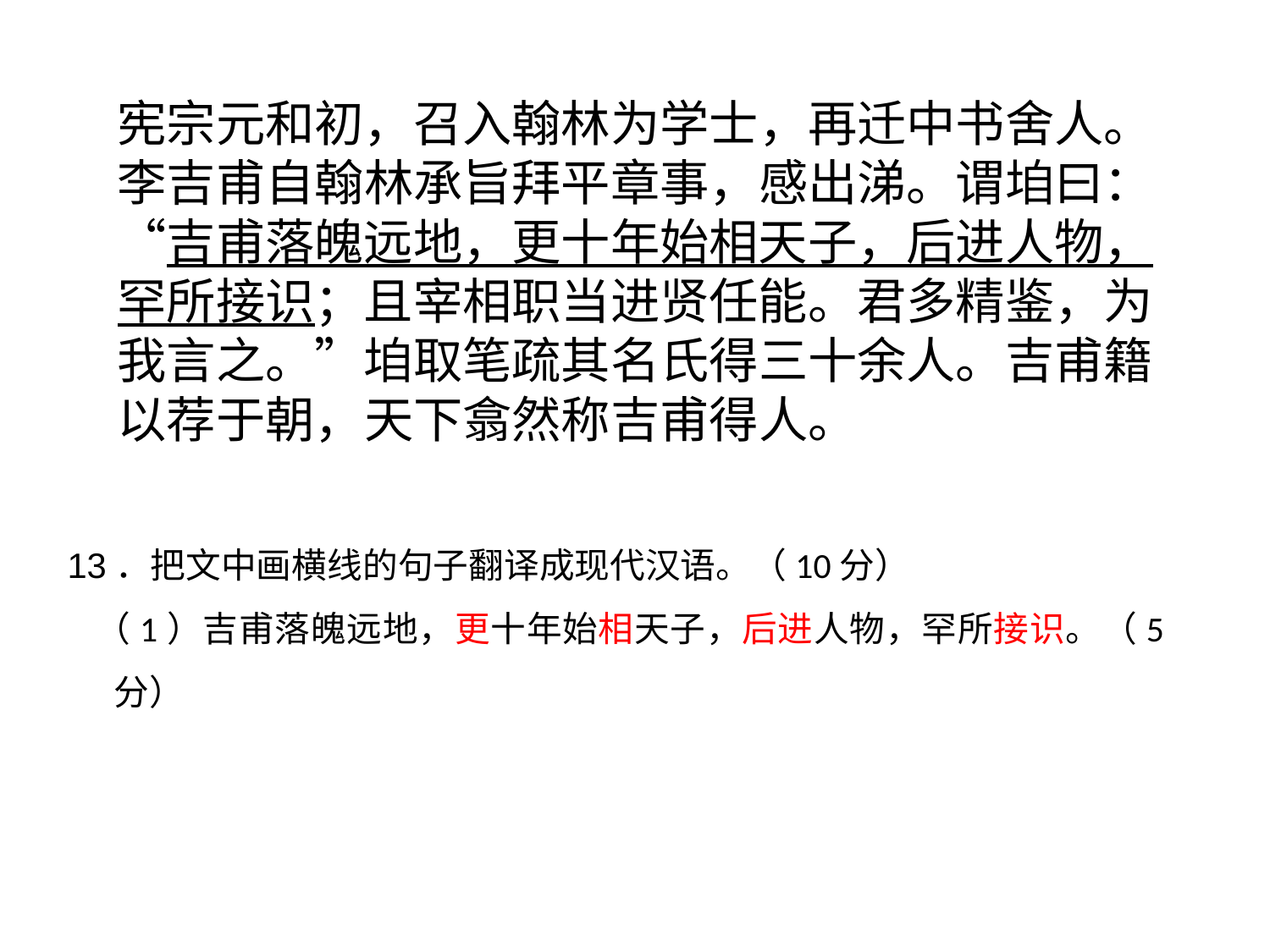

宪宗元和初，召入翰林为学士，再迁中书舍人。李吉甫自翰林承旨拜平章事，感出涕。谓垍曰：“吉甫落魄远地，更十年始相天子，后进人物，罕所接识；且宰相职当进贤任能。君多精鉴，为我言之。”垍取笔疏其名氏得三十余人。吉甫籍以荐于朝，天下翕然称吉甫得人。
13．把文中画横线的句子翻译成现代汉语。（10分）
（1）吉甫落魄远地，更十年始相天子，后进人物，罕所接识。（5分）